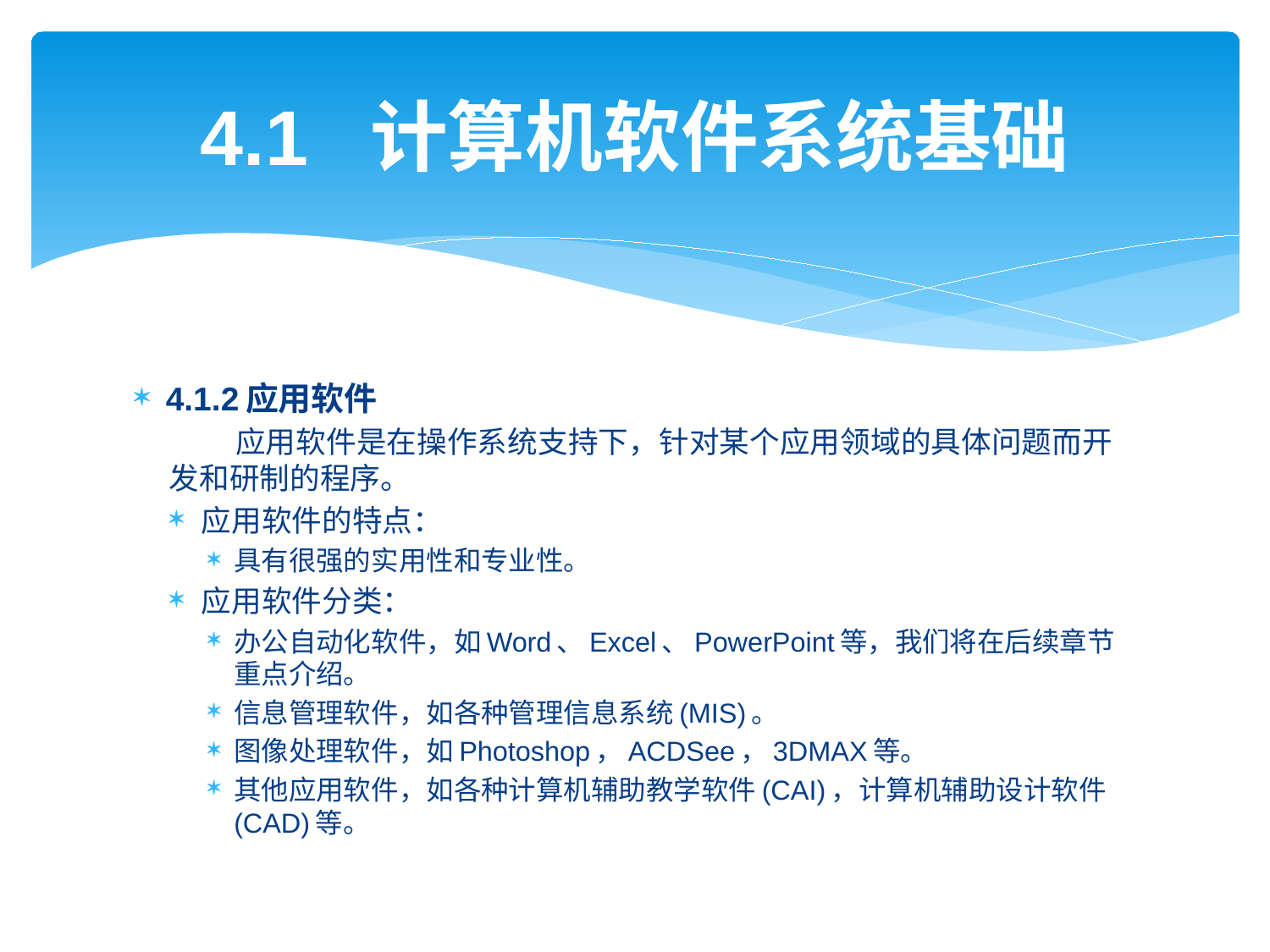

# 4.1  计算机软件系统基础
4.1.2应用软件
         应用软件是在操作系统支持下，针对某个应用领域的具体问题而开发和研制的程序。
应用软件的特点：
具有很强的实用性和专业性。
应用软件分类：
办公自动化软件，如Word、Excel、PowerPoint等，我们将在后续章节重点介绍。
信息管理软件，如各种管理信息系统(MIS)。
图像处理软件，如Photoshop，ACDSee，3DMAX等。
其他应用软件，如各种计算机辅助教学软件(CAI)，计算机辅助设计软件(CAD)等。